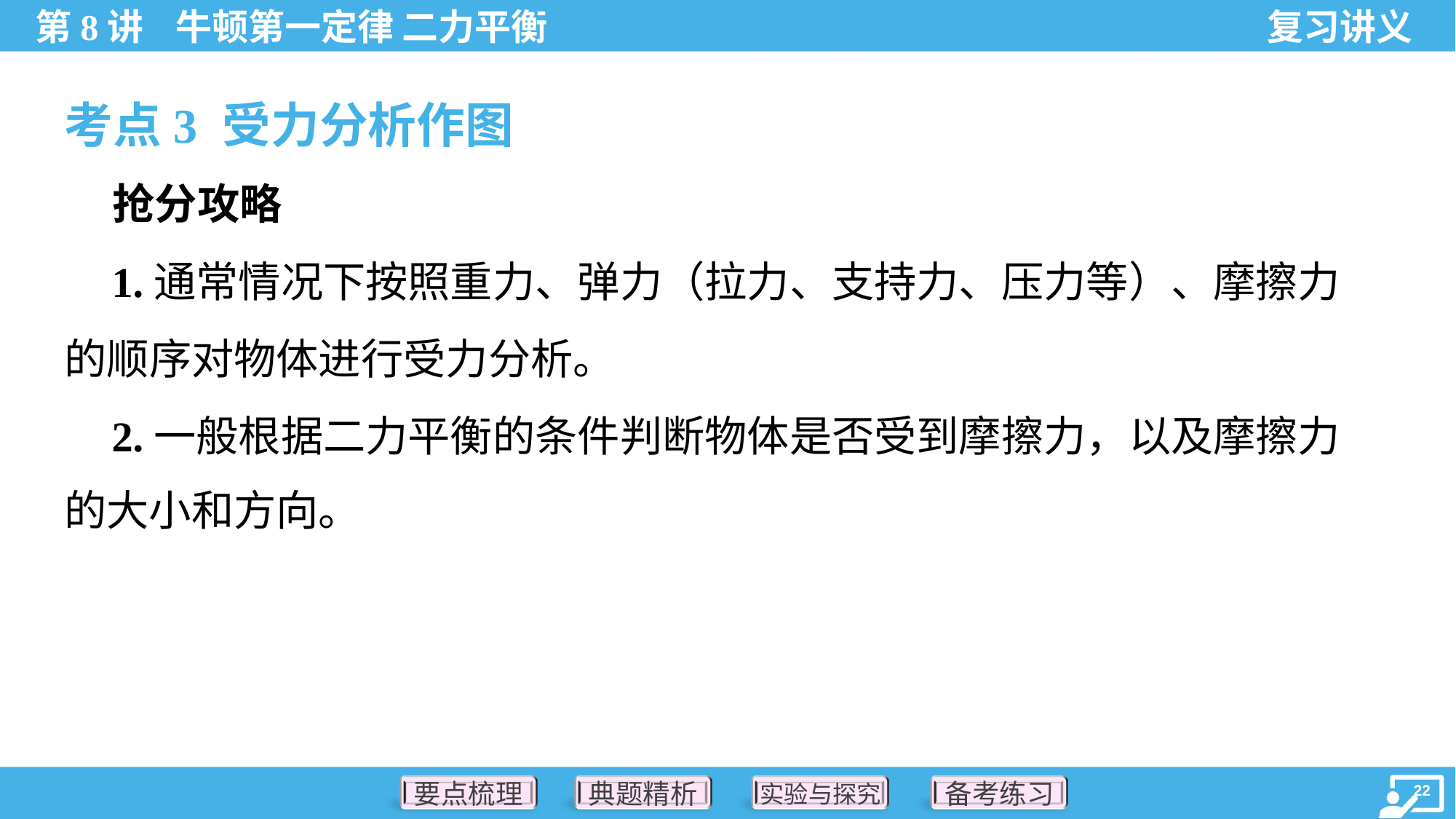

考点3 受力分析作图
    抢分攻略
    1.通常情况下按照重力、弹力（拉力、支持力、压力等）、摩擦力
的顺序对物体进行受力分析。
    2.一般根据二力平衡的条件判断物体是否受到摩擦力，以及摩擦力
的大小和方向。